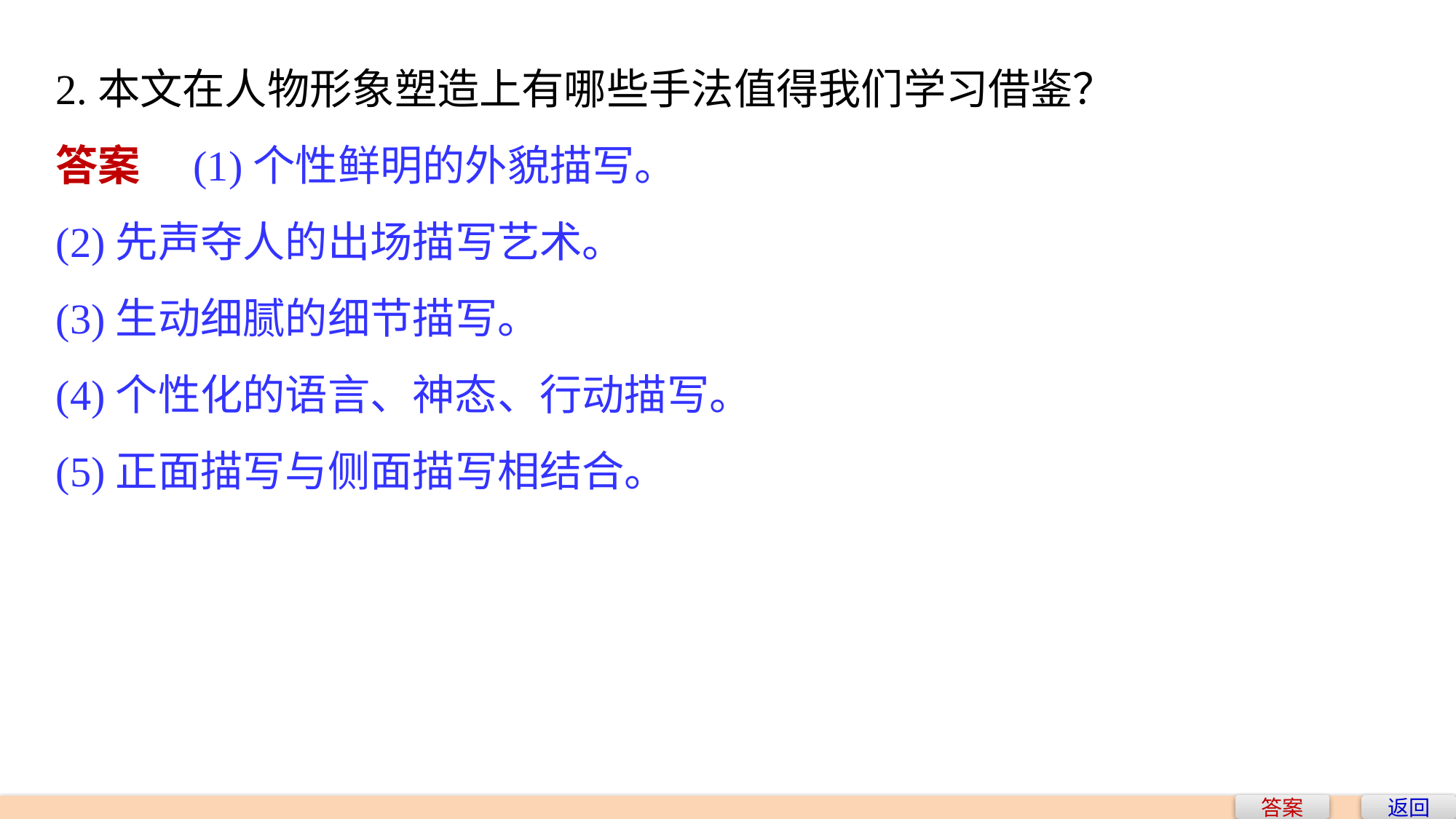

2.本文在人物形象塑造上有哪些手法值得我们学习借鉴？
答案　(1)个性鲜明的外貌描写。
(2)先声夺人的出场描写艺术。
(3)生动细腻的细节描写。
(4)个性化的语言、神态、行动描写。
(5)正面描写与侧面描写相结合。
答案
返回